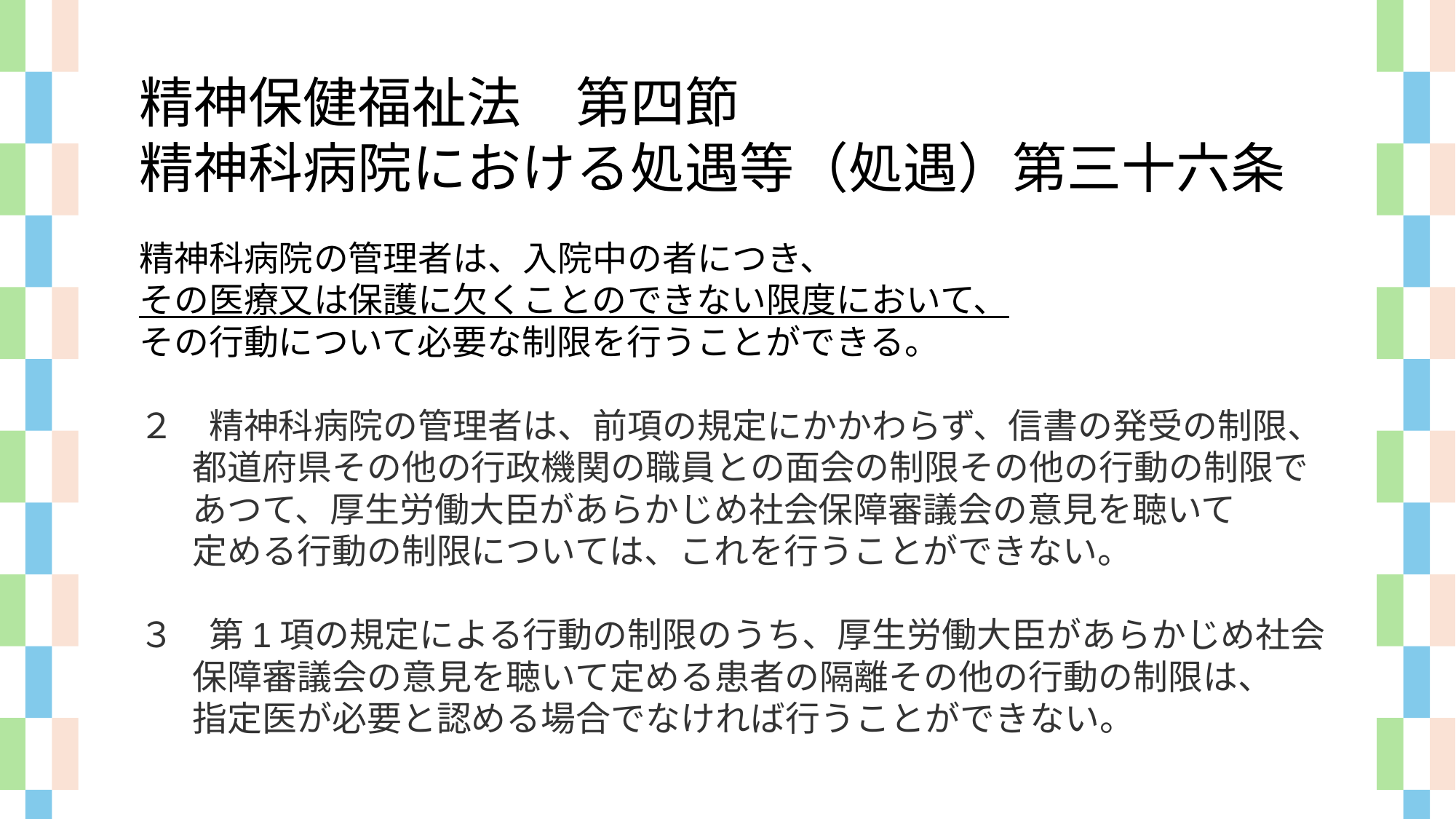

精神保健福祉法　第四節
精神科病院における処遇等（処遇）第三十六条
精神科病院の管理者は、入院中の者につき、
その医療又は保護に欠くことのできない限度において、
その行動について必要な制限を行うことができる。

２　精神科病院の管理者は、前項の規定にかかわらず、信書の発受の制限、都道府県その他の行政機関の職員との面会の制限その他の行動の制限であつて、厚生労働大臣があらかじめ社会保障審議会の意見を聴いて
定める行動の制限については、これを行うことができない。

３　第1項の規定による行動の制限のうち、厚生労働大臣があらかじめ社会保障審議会の意見を聴いて定める患者の隔離その他の行動の制限は、
指定医が必要と認める場合でなければ行うことができない。